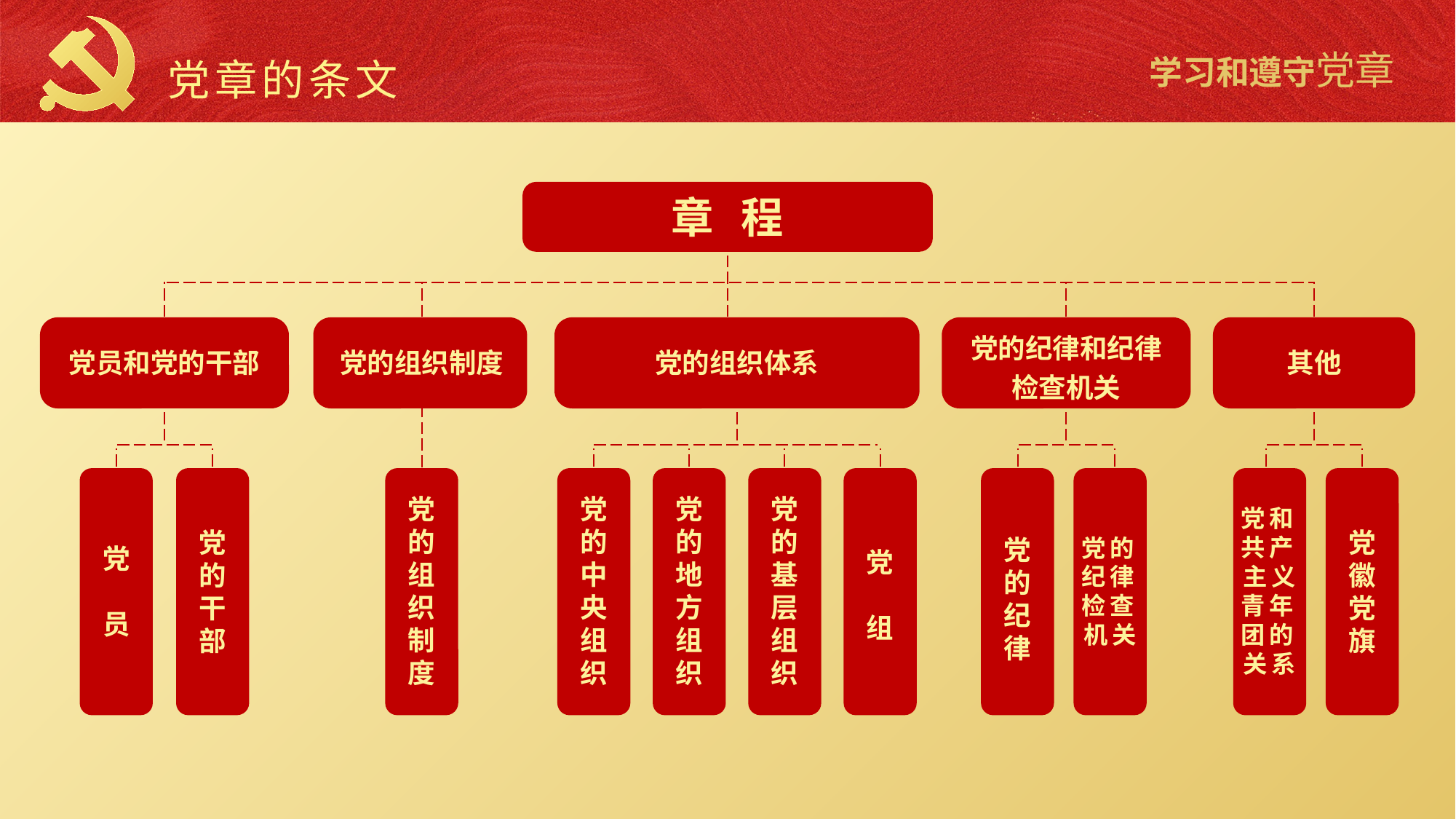

党章的条文

章 程

党员和党的干部

党的组织制度

党的组织体系

党的纪律和纪律检查机关

其他

党

员

党的干部

党的组织制度

党的中央组织

党的地方组织

党的基层组织

党

组

党的纪律

党的纪律检查机关

党和共产主义
青年团的关系

党徽党旗